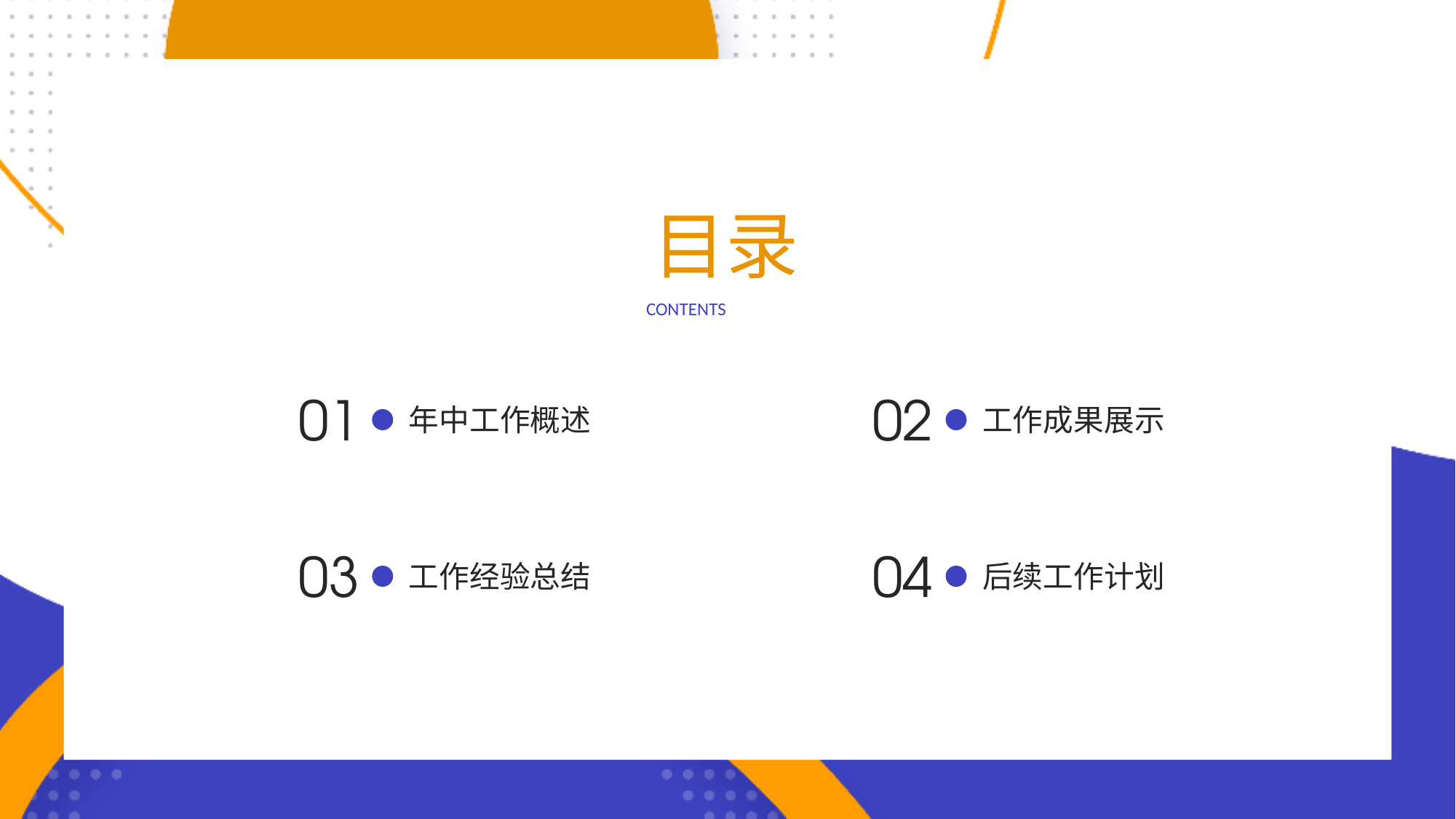

目录
CONTENTS
01
02
年中工作概述
工作成果展示

03
04
工作经验总结
后续工作计划